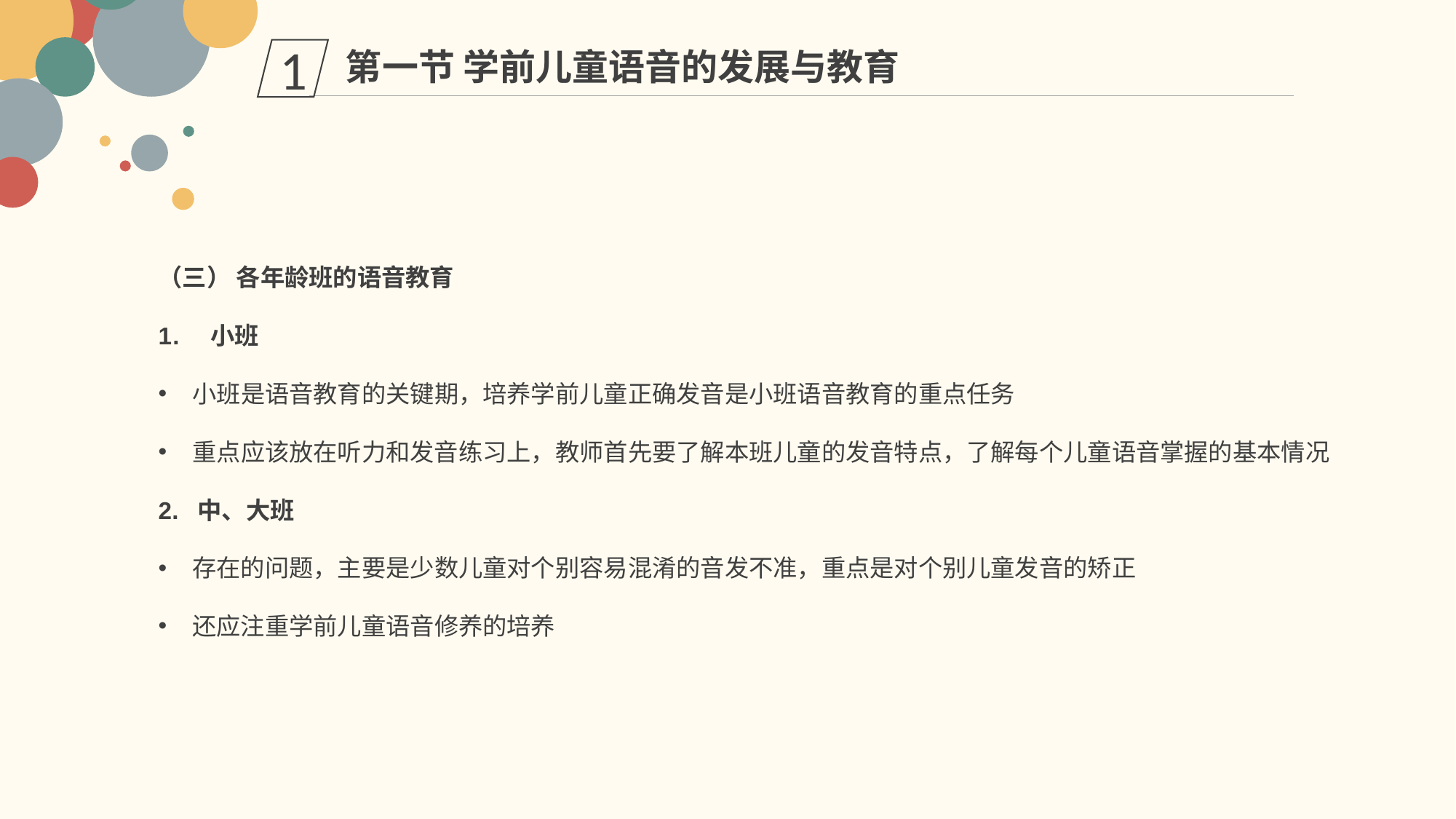

第一节 学前儿童语音的发展与教育
1
（三） 各年龄班的语音教育
 小班
小班是语音教育的关键期，培养学前儿童正确发音是小班语音教育的重点任务
重点应该放在听力和发音练习上，教师首先要了解本班儿童的发音特点，了解每个儿童语音掌握的基本情况
2.  中、大班
存在的问题，主要是少数儿童对个别容易混淆的音发不准，重点是对个别儿童发音的矫正
还应注重学前儿童语音修养的培养